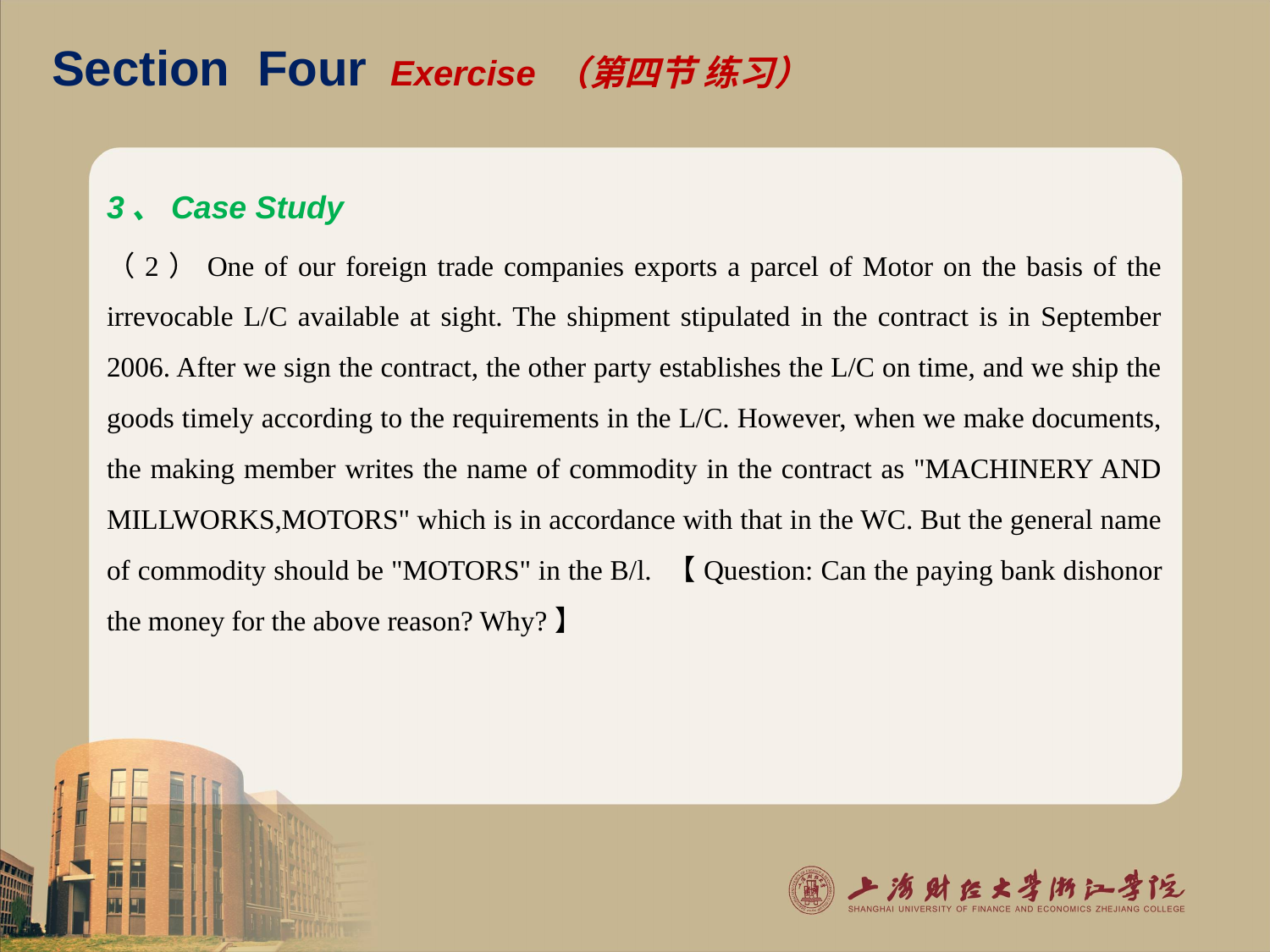

# Section  Four  Exercise （第四节 练习）
3、Case Study
（2）One of our foreign trade companies exports a parcel of Motor on the basis of the irrevocable L/C available at sight. The shipment stipulated in the contract is in September 2006. After we sign the contract, the other party establishes the L/C on time, and we ship the goods timely according to the requirements in the L/C. However, when we make documents, the making member writes the name of commodity in the contract as "MACHINERY AND MILLWORKS,MOTORS" which is in accordance with that in the WC. But the general name of commodity should be "MOTORS" in the B/l. 【Question: Can the paying bank dishonor the money for the above reason? Why?】